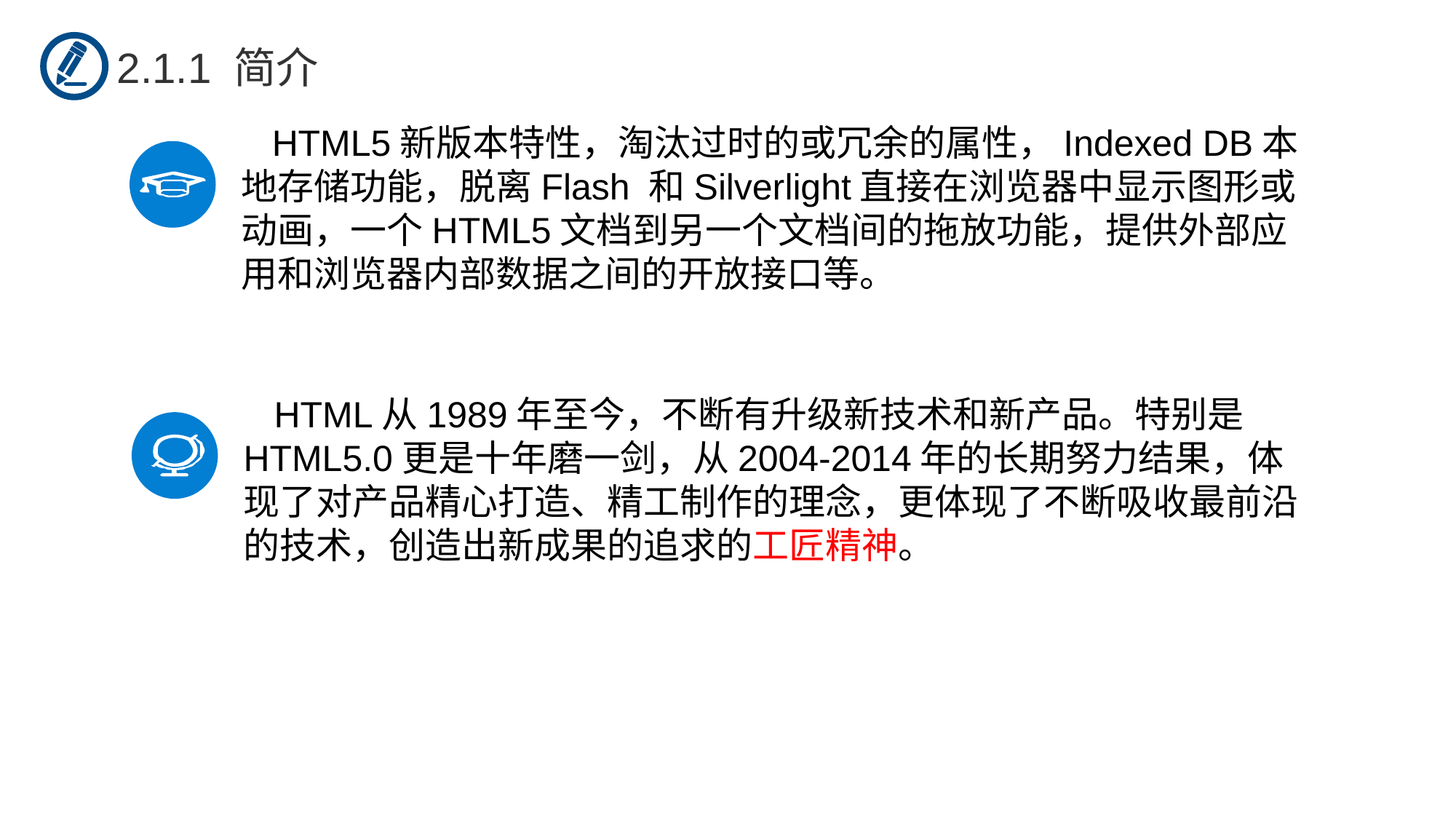

2.1.1 简介
   HTML5新版本特性，淘汰过时的或冗余的属性，Indexed DB本地存储功能，脱离Flash 和Silverlight直接在浏览器中显示图形或动画，一个HTML5文档到另一个文档间的拖放功能，提供外部应用和浏览器内部数据之间的开放接口等。

   HTML从1989年至今，不断有升级新技术和新产品。特别是HTML5.0更是十年磨一剑，从2004-2014年的长期努力结果，体现了对产品精心打造、精工制作的理念，更体现了不断吸收最前沿的技术，创造出新成果的追求的工匠精神。